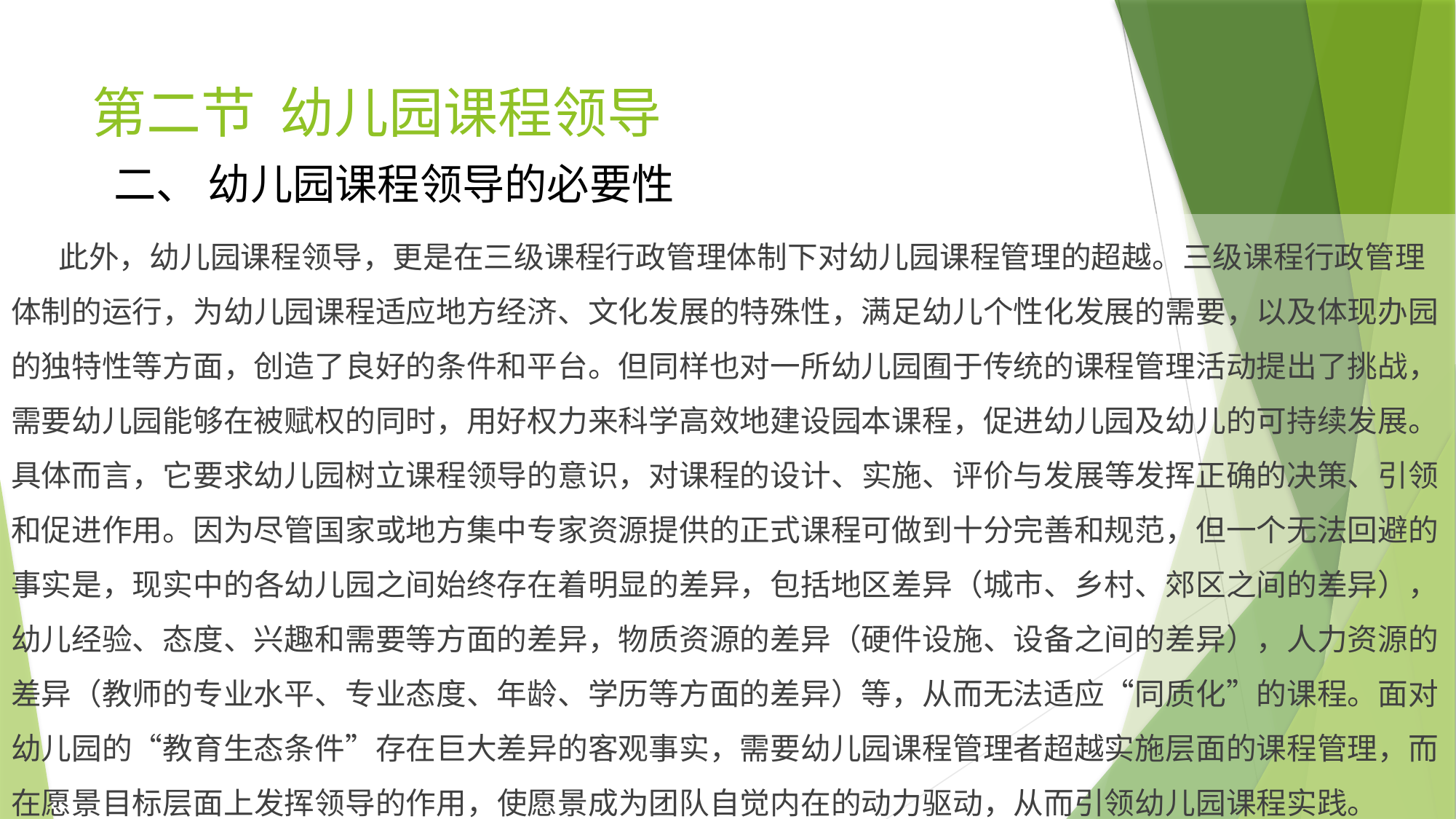

# 第二节  幼儿园课程领导
二、 幼儿园课程领导的必要性
      此外，幼儿园课程领导，更是在三级课程行政管理体制下对幼儿园课程管理的超越。三级课程行政管理体制的运行，为幼儿园课程适应地方经济、文化发展的特殊性，满足幼儿个性化发展的需要，以及体现办园的独特性等方面，创造了良好的条件和平台。但同样也对一所幼儿园囿于传统的课程管理活动提出了挑战，需要幼儿园能够在被赋权的同时，用好权力来科学高效地建设园本课程，促进幼儿园及幼儿的可持续发展。具体而言，它要求幼儿园树立课程领导的意识，对课程的设计、实施、评价与发展等发挥正确的决策、引领和促进作用。因为尽管国家或地方集中专家资源提供的正式课程可做到十分完善和规范，但一个无法回避的事实是，现实中的各幼儿园之间始终存在着明显的差异，包括地区差异（城市、乡村、郊区之间的差异），幼儿经验、态度、兴趣和需要等方面的差异，物质资源的差异（硬件设施、设备之间的差异），人力资源的差异（教师的专业水平、专业态度、年龄、学历等方面的差异）等，从而无法适应“同质化”的课程。面对幼儿园的“教育生态条件”存在巨大差异的客观事实，需要幼儿园课程管理者超越实施层面的课程管理，而在愿景目标层面上发挥领导的作用，使愿景成为团队自觉内在的动力驱动，从而引领幼儿园课程实践。